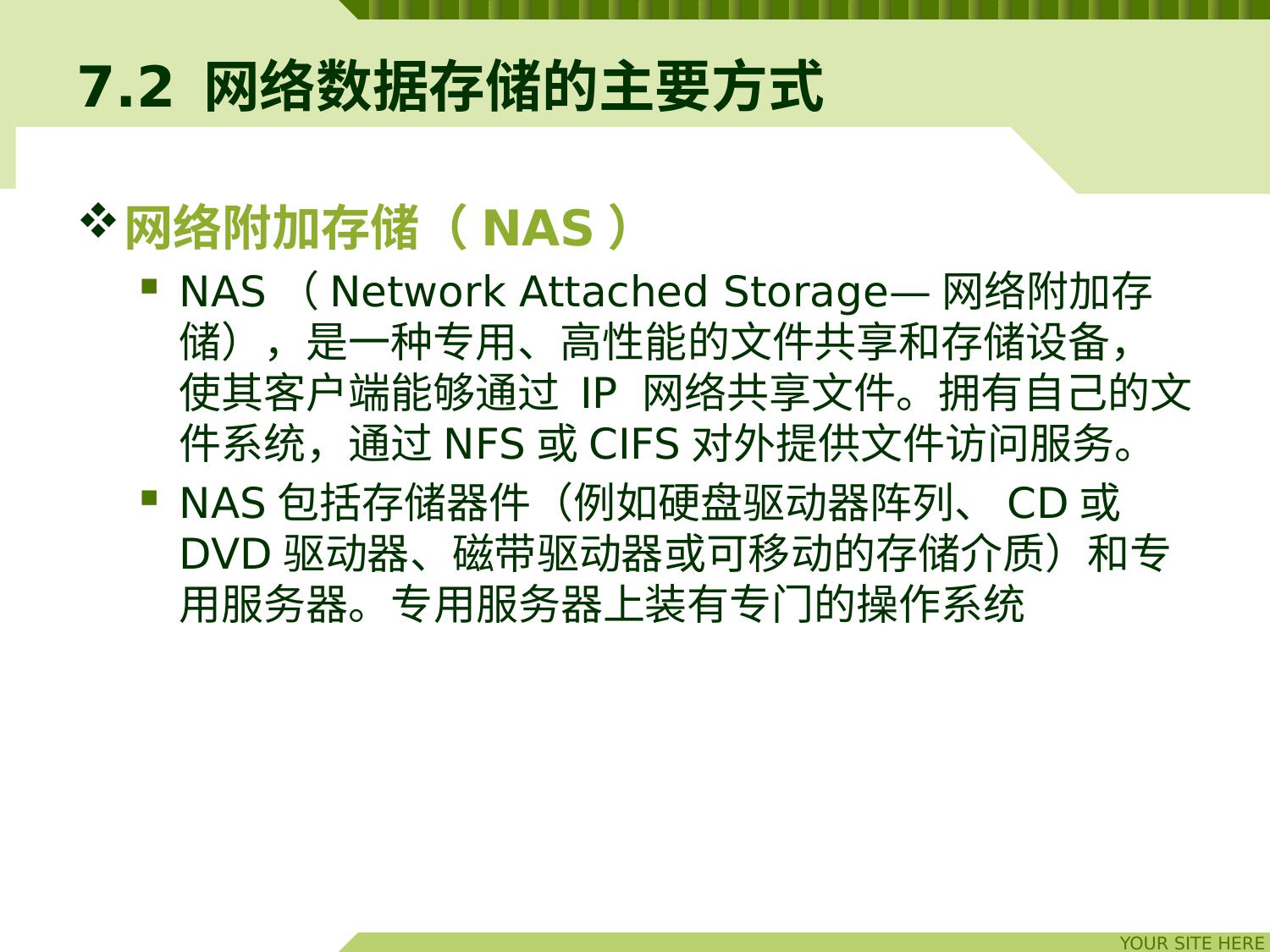

# 7.2	网络数据存储的主要方式
网络附加存储（NAS）
NAS（Network Attached Storage—网络附加存储），是一种专用、高性能的文件共享和存储设备，使其客户端能够通过 IP 网络共享文件。拥有自己的文件系统，通过NFS或CIFS对外提供文件访问服务。
NAS包括存储器件（例如硬盘驱动器阵列、CD或DVD驱动器、磁带驱动器或可移动的存储介质）和专用服务器。专用服务器上装有专门的操作系统